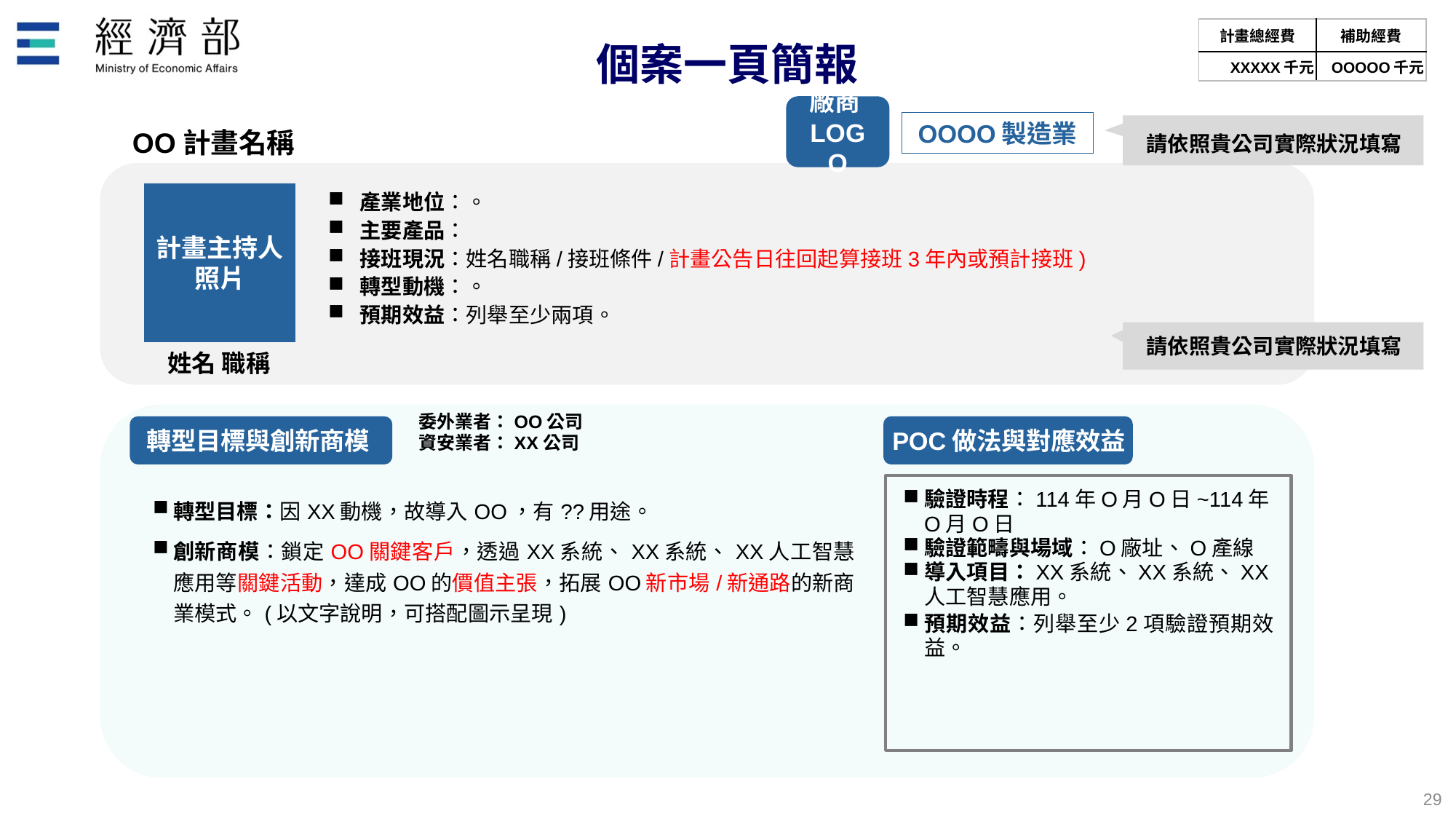

| 計畫總經費 | 補助經費 |
| --- | --- |
| XXXXX千元 | OOOOO千元 |
個案一頁簡報
廠商LOGO
OOOO製造業

請依照貴公司實際狀況填寫
OO計畫名稱

計畫主持人
照片
產業地位：。
主要產品：
接班現況：姓名職稱/接班條件/計畫公告日往回起算接班3年內或預計接班)
轉型動機：。
預期效益：列舉至少兩項。

請依照貴公司實際狀況填寫
姓名 職稱

委外業者：OO公司
資安業者：XX公司

轉型目標與創新商模

POC做法與對應效益

驗證時程：114年O月O日~114年O月O日
驗證範疇與場域：O廠址、O產線
導入項目：XX系統、XX系統、XX人工智慧應用。
預期效益：列舉至少2項驗證預期效益。

| 轉型目標：因XX動機，故導入OO，有??用途。 創新商模：鎖定OO關鍵客戶，透過XX系統、XX系統、XX人工智慧應用等關鍵活動，達成OO的價值主張，拓展OO新市場/新通路的新商業模式。(以文字說明，可搭配圖示呈現) |
| --- |

29